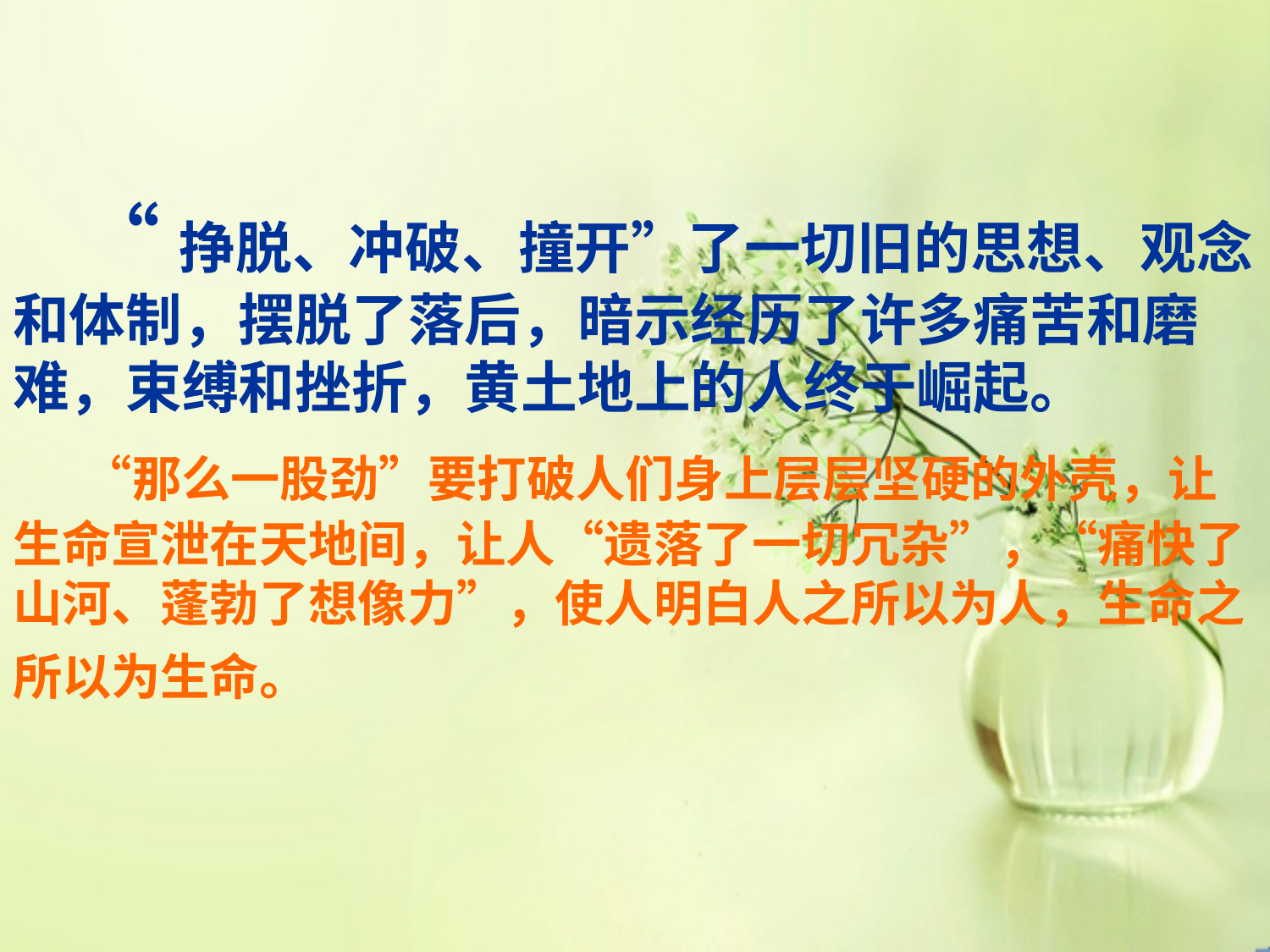

“挣脱、冲破、撞开”了一切旧的思想、观念和体制，摆脱了落后，暗示经历了许多痛苦和磨难，束缚和挫折，黄土地上的人终于崛起。
    “那么一股劲”要打破人们身上层层坚硬的外壳，让生命宣泄在天地间，让人“遗落了一切冗杂”，“痛快了山河、蓬勃了想像力”，使人明白人之所以为人，生命之所以为生命。